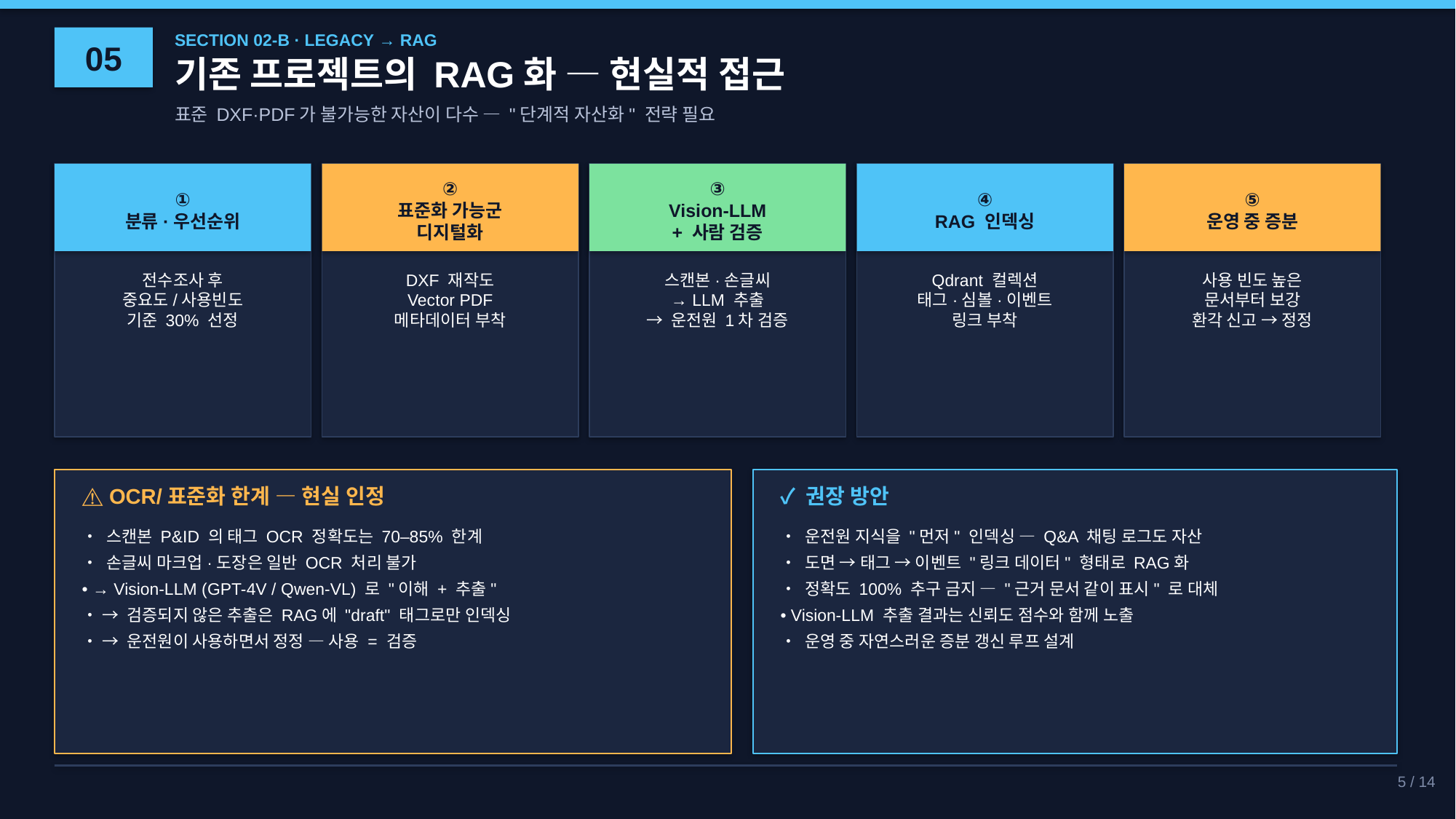

05
SECTION 02-B · LEGACY → RAG
기존 프로젝트의 RAG화 — 현실적 접근
표준 DXF·PDF가 불가능한 자산이 다수 — "단계적 자산화" 전략 필요

①
분류·우선순위
②
표준화 가능군
디지털화
③
Vision-LLM
+ 사람 검증
④
RAG 인덱싱
⑤
운영 중 증분
전수조사 후
중요도/사용빈도
기준 30% 선정
DXF 재작도
Vector PDF
메타데이터 부착
스캔본·손글씨
→ LLM 추출
→ 운전원 1차 검증
Qdrant 컬렉션
태그·심볼·이벤트
링크 부착
사용 빈도 높은
문서부터 보강
환각 신고 → 정정

⚠ OCR/표준화 한계 — 현실 인정
✓ 권장 방안
• 스캔본 P&ID 의 태그 OCR 정확도는 70–85% 한계
• 손글씨 마크업·도장은 일반 OCR 처리 불가
• → Vision-LLM (GPT-4V / Qwen-VL) 로 "이해 + 추출"
• → 검증되지 않은 추출은 RAG에 "draft" 태그로만 인덱싱
• → 운전원이 사용하면서 정정 — 사용 = 검증
• 운전원 지식을 "먼저" 인덱싱 — Q&A 채팅 로그도 자산
• 도면 → 태그 → 이벤트 "링크 데이터" 형태로 RAG화
• 정확도 100% 추구 금지 — "근거 문서 같이 표시" 로 대체
• Vision-LLM 추출 결과는 신뢰도 점수와 함께 노출
• 운영 중 자연스러운 증분 갱신 루프 설계

5 / 14